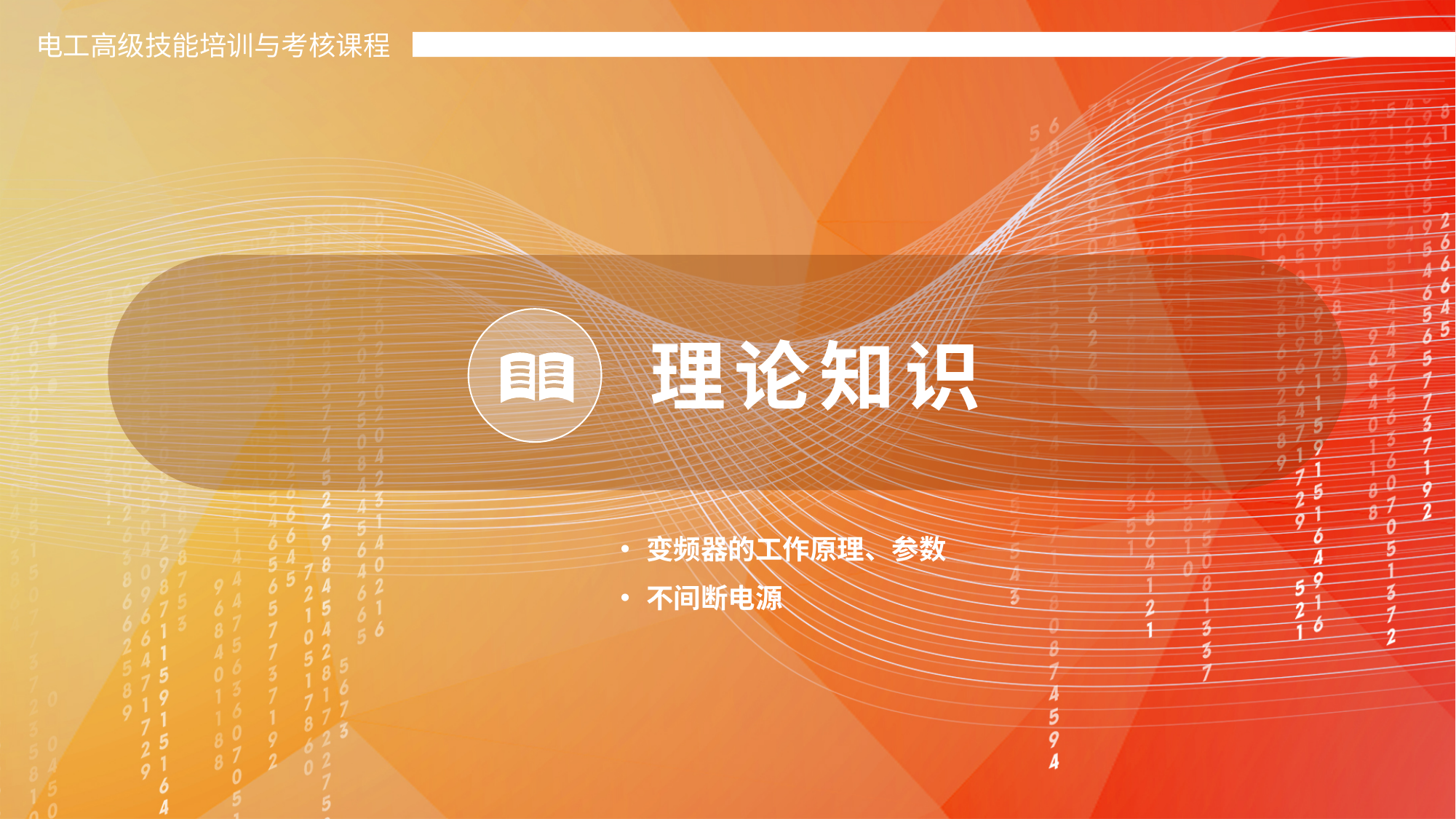

电工高级技能培训与考核课程

理论知识
变频器的工作原理、参数
不间断电源